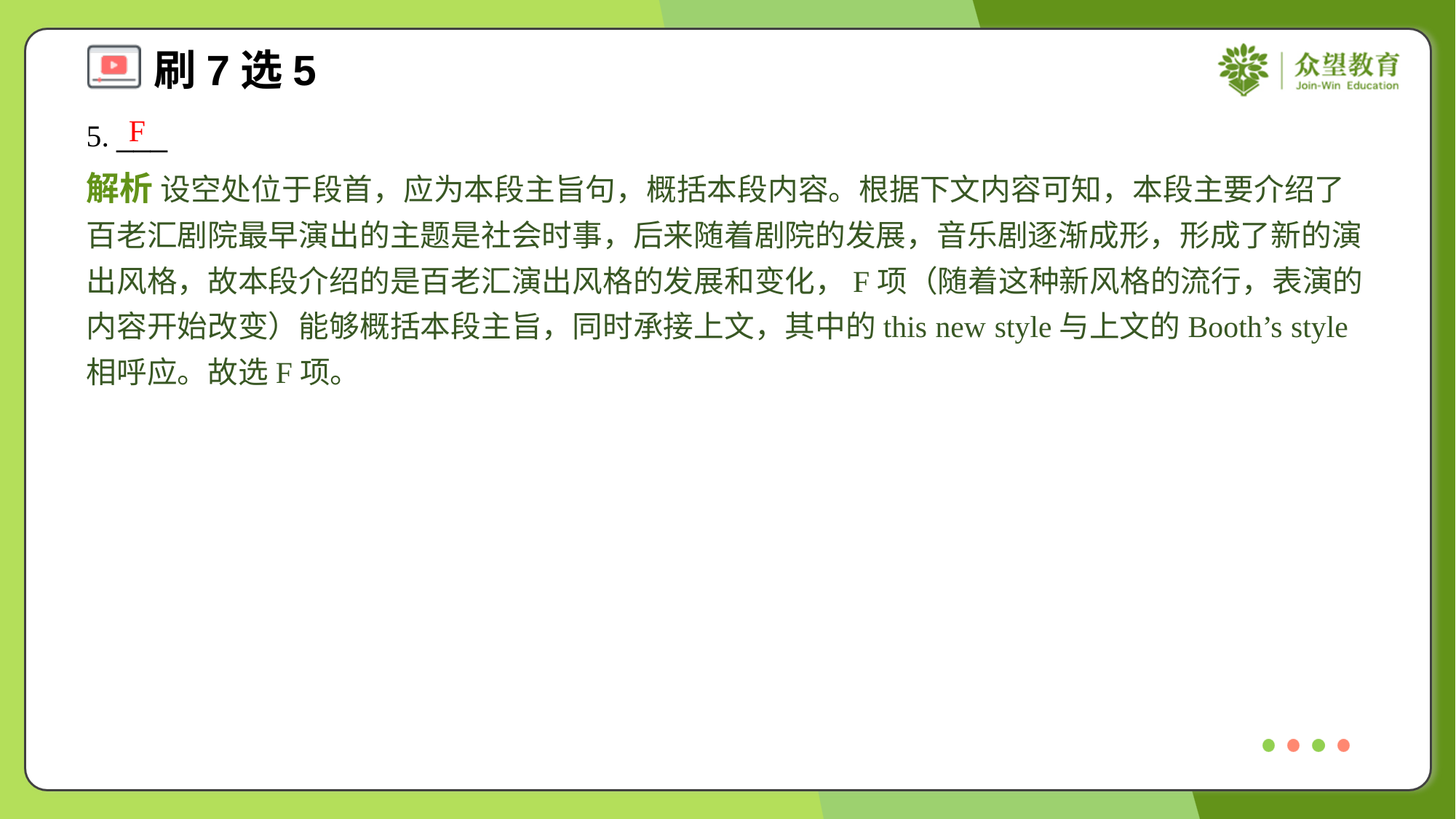

F
5. ___
解析 设空处位于段首，应为本段主旨句，概括本段内容。根据下文内容可知，本段主要介绍了百老汇剧院最早演出的主题是社会时事，后来随着剧院的发展，音乐剧逐渐成形，形成了新的演出风格，故本段介绍的是百老汇演出风格的发展和变化，F项（随着这种新风格的流行，表演的内容开始改变）能够概括本段主旨，同时承接上文，其中的this new style与上文的Booth’s style相呼应。故选F项。